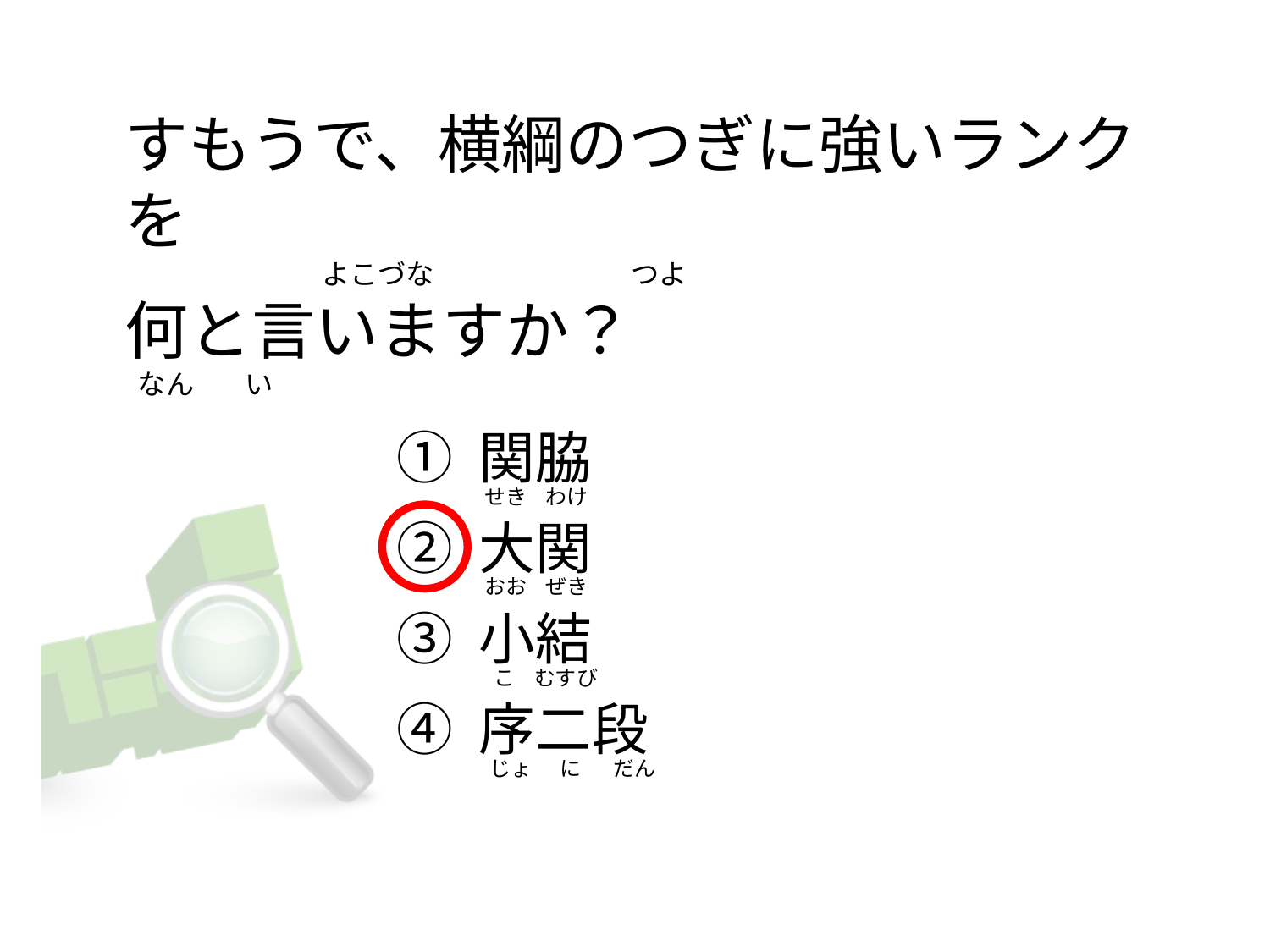

# すもうで、横綱のつぎに強いランクを                                よこづな                               つよ 何と言いますか？   なん        い
① 関脇
② 大関
③ 小結
④ 序二段
 せき    わけ

 おお    ぜき
   こ    むすび
  じょ      に       だん